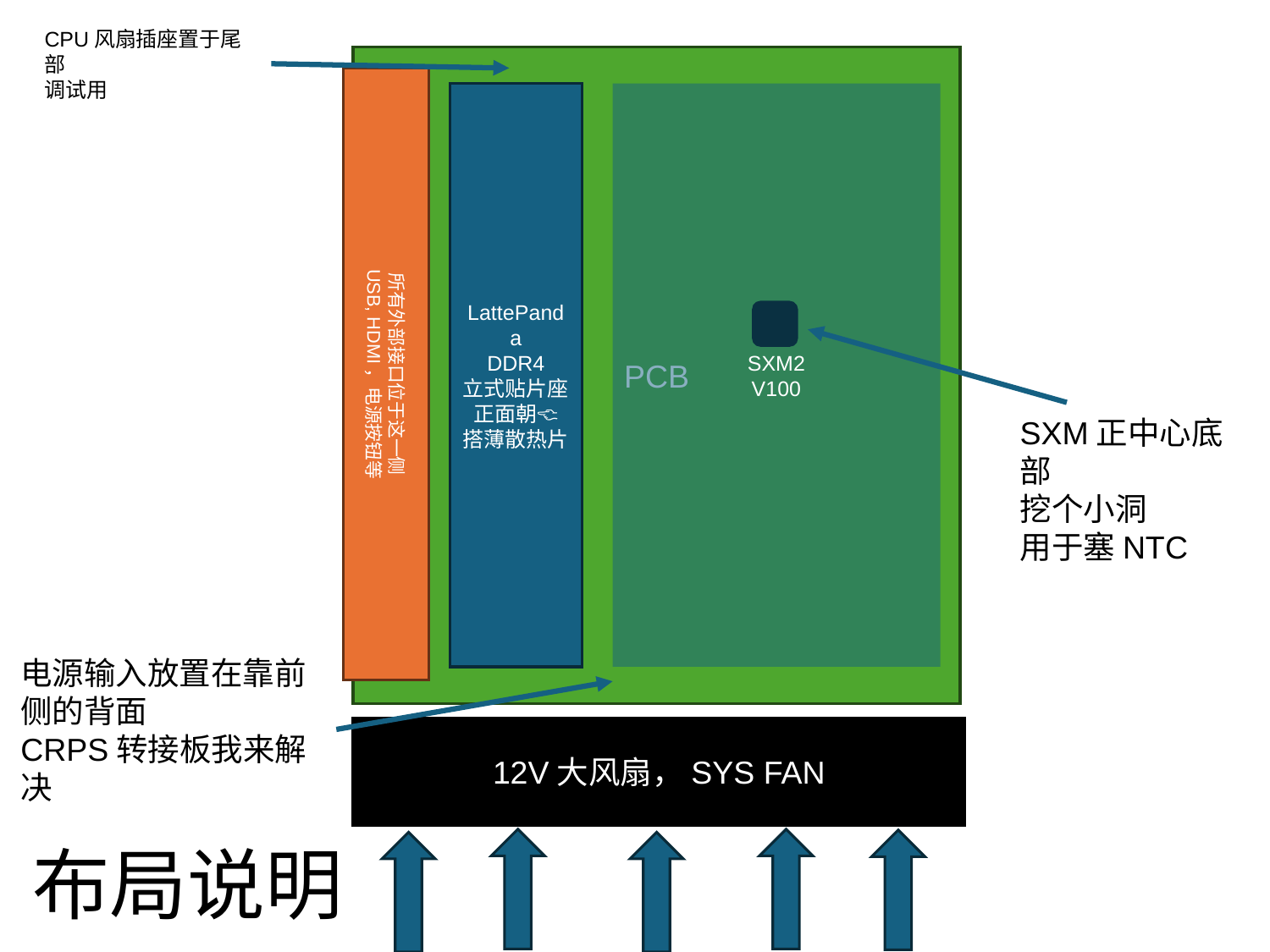

CPU风扇插座置于尾部
调试用
PCB
LattePanda
DDR4
立式贴片座
正面朝👈
搭薄散热片
SXM2
V100

所有外部接口位于这一侧
USB, HDMI，电源按钮等
SXM正中心底部
挖个小洞
用于塞NTC
电源输入放置在靠前侧的背面
CRPS转接板我来解决
12V大风扇，SYS FAN

布局说明